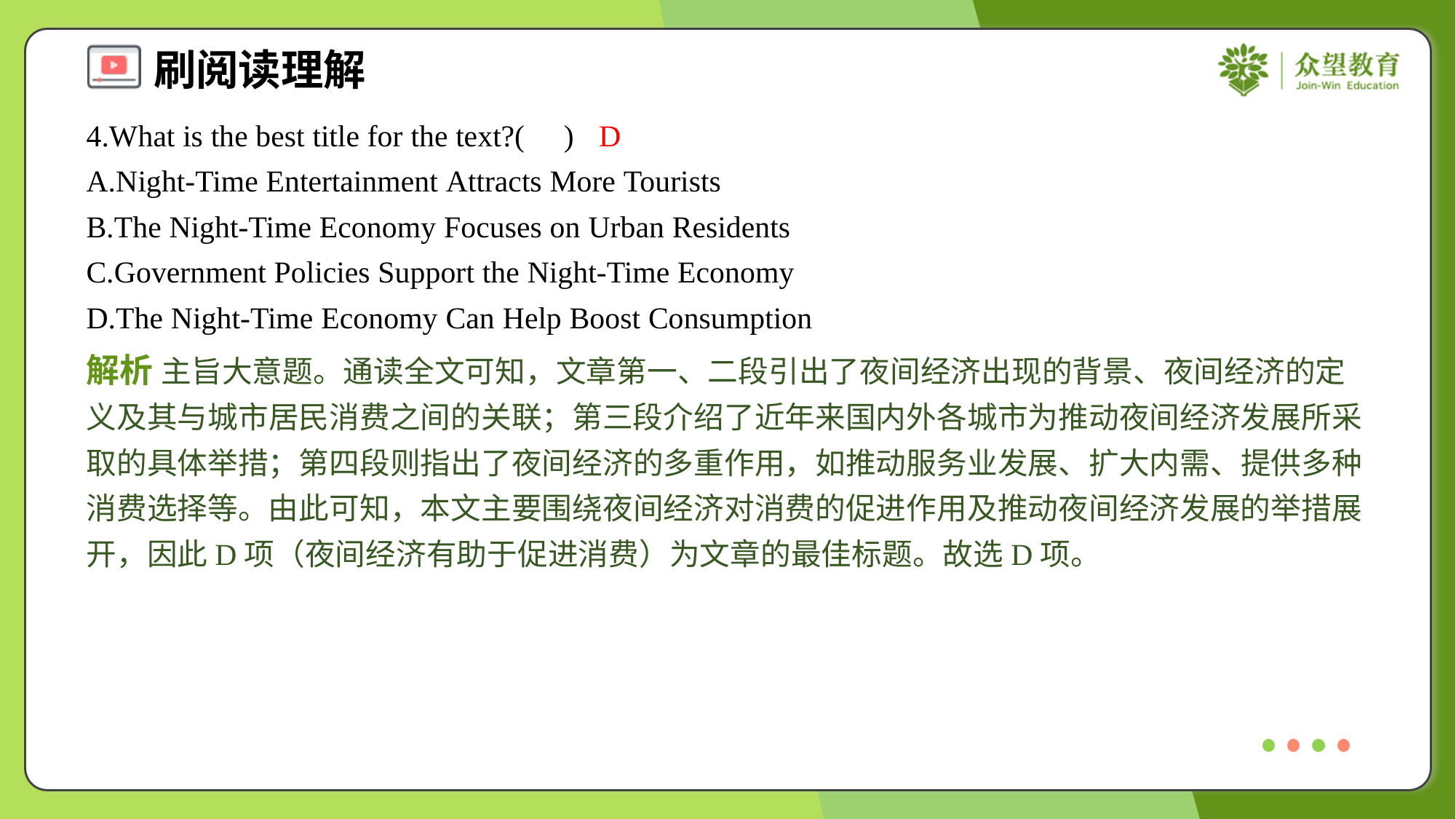

4.What is the best title for the text?(     )
D
A.Night-Time Entertainment Attracts More Tourists
B.The Night-Time Economy Focuses on Urban Residents
C.Government Policies Support the Night-Time Economy
D.The Night-Time Economy Can Help Boost Consumption
解析 主旨大意题。通读全文可知，文章第一、二段引出了夜间经济出现的背景、夜间经济的定义及其与城市居民消费之间的关联；第三段介绍了近年来国内外各城市为推动夜间经济发展所采取的具体举措；第四段则指出了夜间经济的多重作用，如推动服务业发展、扩大内需、提供多种消费选择等。由此可知，本文主要围绕夜间经济对消费的促进作用及推动夜间经济发展的举措展开，因此D项（夜间经济有助于促进消费）为文章的最佳标题。故选D项。